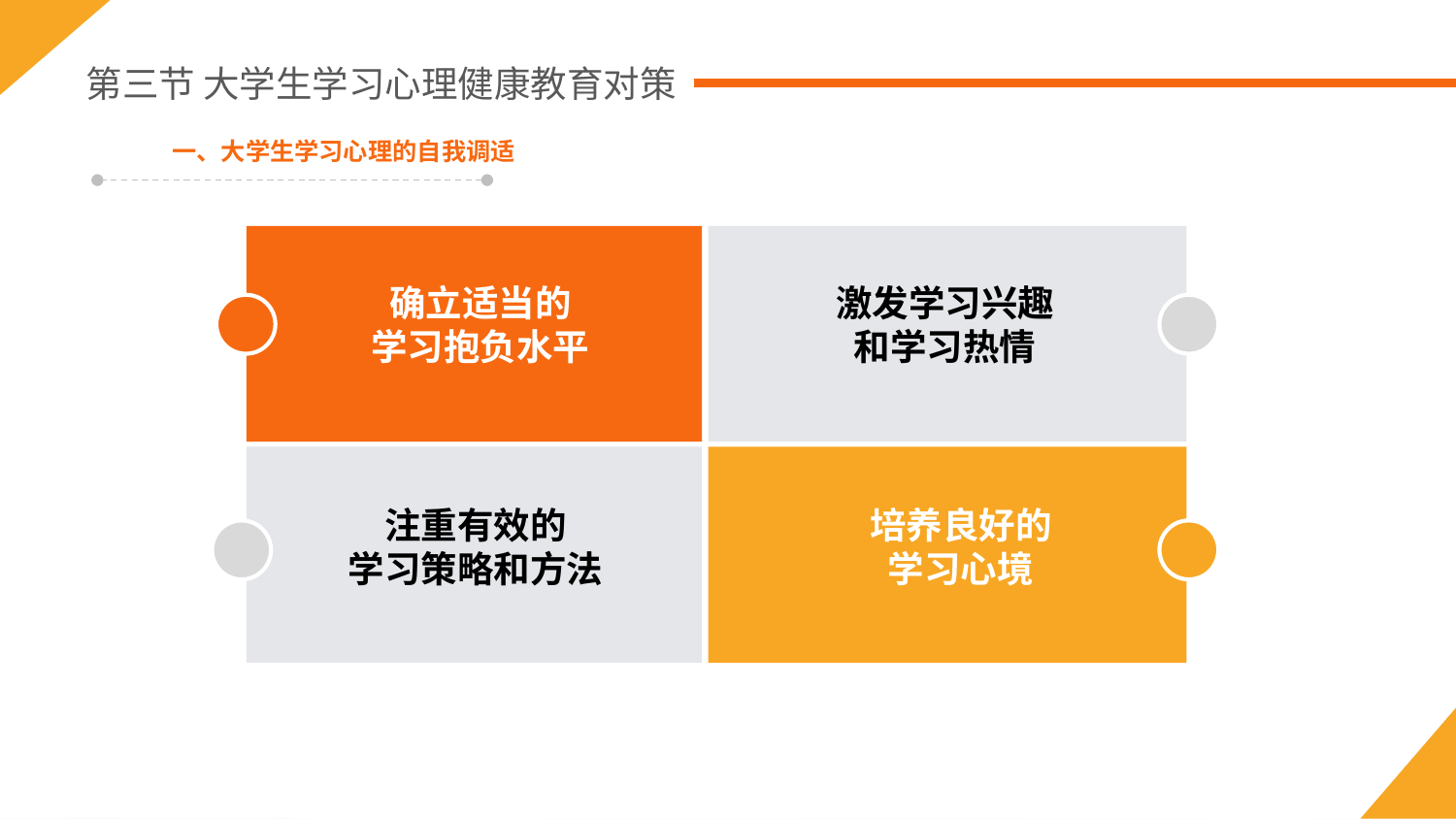

第三节 大学生学习心理健康教育对策
一、大学生学习心理的自我调适

确立适当的
学习抱负水平
激发学习兴趣
和学习热情

注重有效的
学习策略和方法
培养良好的
学习心境